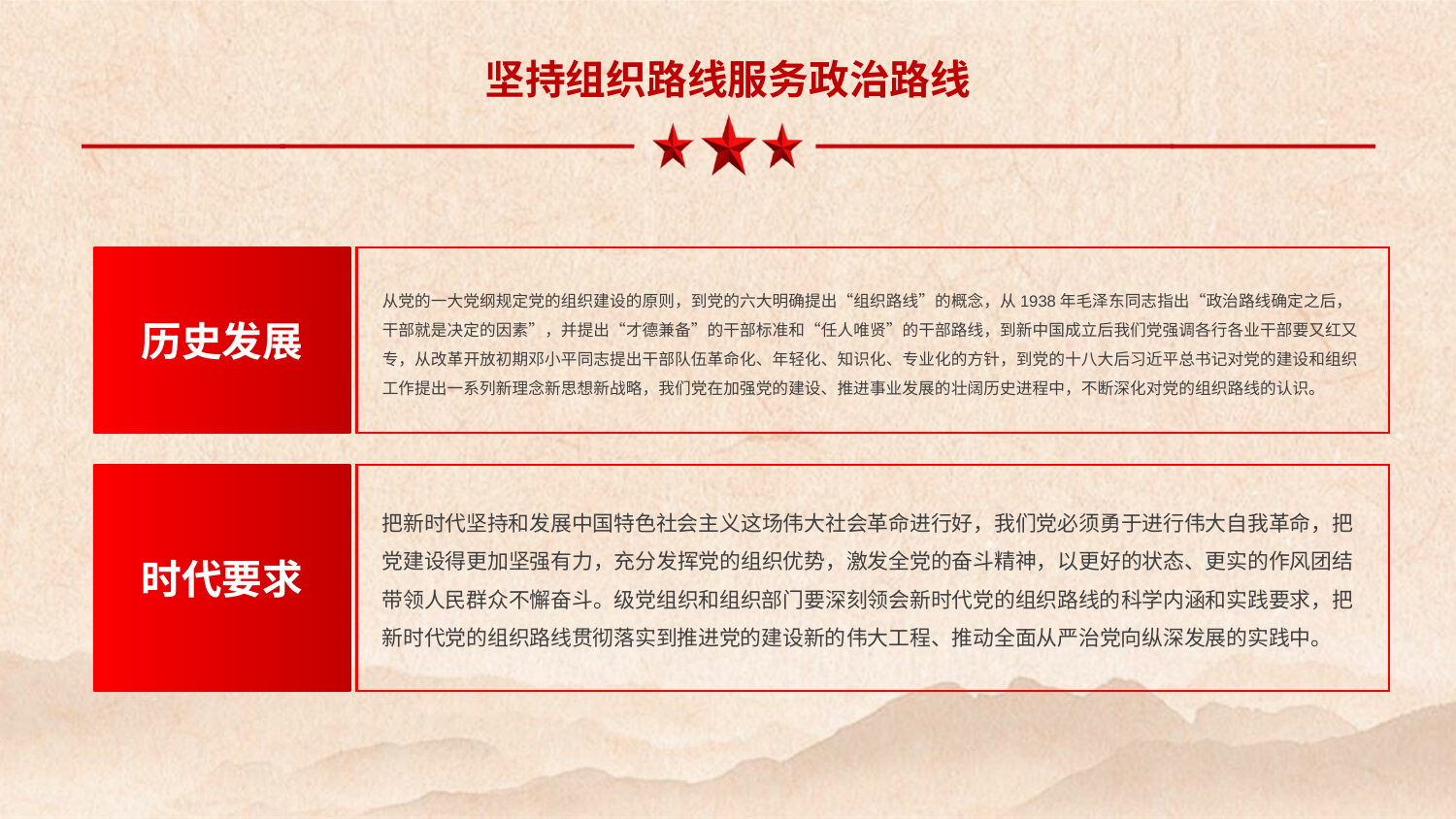

坚持组织路线服务政治路线
历史发展

从党的一大党纲规定党的组织建设的原则，到党的六大明确提出“组织路线”的概念，从1938年毛泽东同志指出“政治路线确定之后，干部就是决定的因素”，并提出“才德兼备”的干部标准和“任人唯贤”的干部路线，到新中国成立后我们党强调各行各业干部要又红又专，从改革开放初期邓小平同志提出干部队伍革命化、年轻化、知识化、专业化的方针，到党的十八大后习近平总书记对党的建设和组织工作提出一系列新理念新思想新战略，我们党在加强党的建设、推进事业发展的壮阔历史进程中，不断深化对党的组织路线的认识。
时代要求

把新时代坚持和发展中国特色社会主义这场伟大社会革命进行好，我们党必须勇于进行伟大自我革命，把党建设得更加坚强有力，充分发挥党的组织优势，激发全党的奋斗精神，以更好的状态、更实的作风团结带领人民群众不懈奋斗。级党组织和组织部门要深刻领会新时代党的组织路线的科学内涵和实践要求，把新时代党的组织路线贯彻落实到推进党的建设新的伟大工程、推动全面从严治党向纵深发展的实践中。